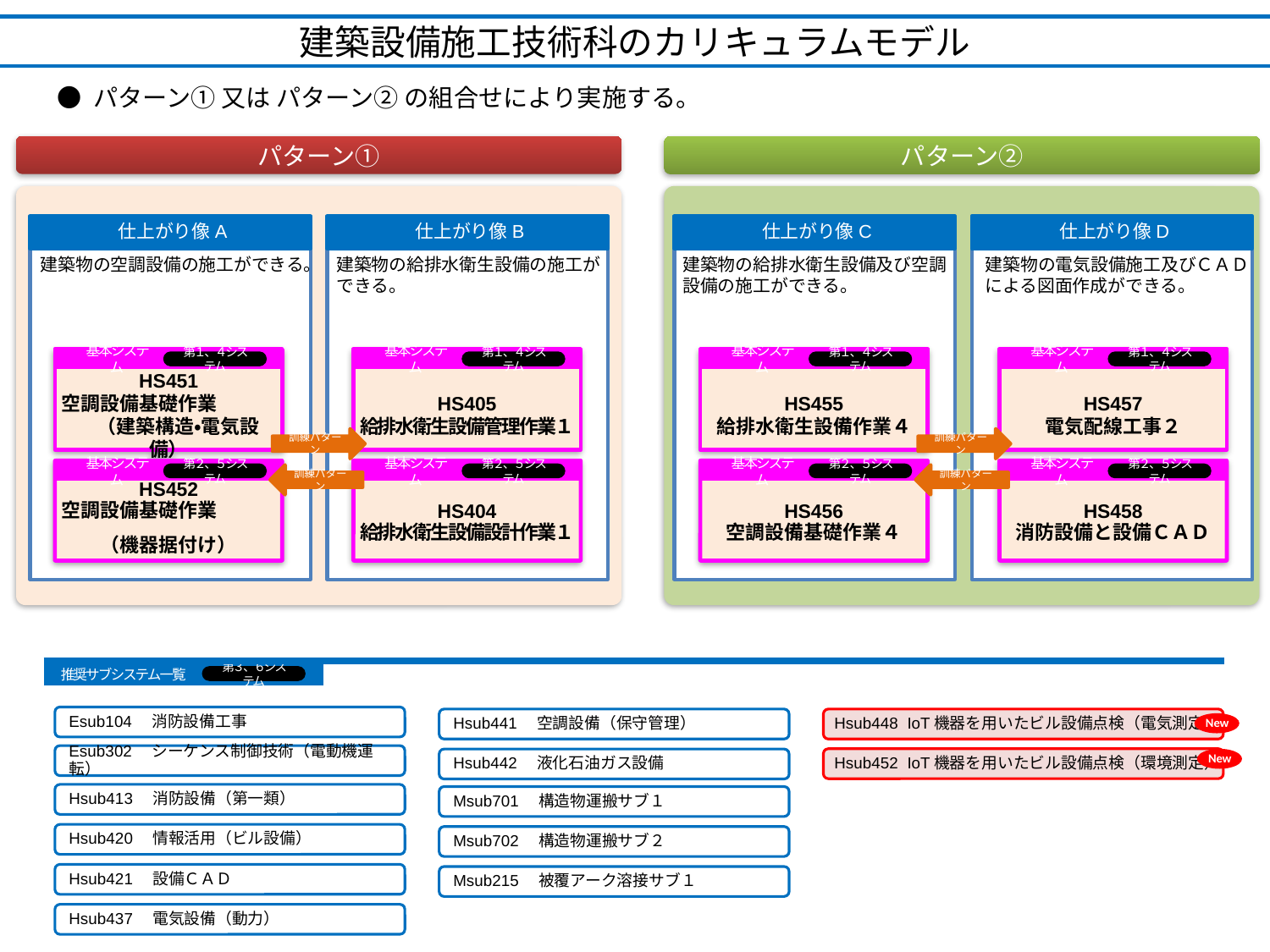

建築設備施工技術科のカリキュラムモデル
● パターン① 又は パターン② の組合せにより実施する。
パターン①
パターン②

仕上がり像A

建築物の空調設備の施工ができる。
仕上がり像B

建築物の給排水衛生設備の施工ができる。
仕上がり像C

建築物の給排水衛生設備及び空調設備の施工ができる。
仕上がり像D

建築物の電気設備施工及びＣＡＤによる図面作成ができる。

基本システム

HS451
空調設備基礎作業　　　　（建築構造・電気設備）

HS452
空調設備基礎作業
（機器据付け）
第１、４システム

基本システム
第２、５システム

基本システム

HS405
給排水衛生設備管理作業１

HS404
給排水衛生設備設計作業１
第１、４システム

基本システム
第２、５システム

基本システム

HS455
給排水衛生設備作業４

HS456
空調設備基礎作業４
第１、４システム

基本システム
第２、５システム

基本システム

HS457
電気配線工事２

HS458
消防設備と設備ＣＡＤ
第１、４システム

基本システム
第２、５システム
訓練パターン
訓練パターン
訓練パターン
訓練パターン

推奨サブシステム一覧
第３、６システム
Esub104　消防設備工事
Hsub441　空調設備（保守管理）
 Hsub448  IoT機器を用いたビル設備点検（電気測定）
New

New

Esub302　シーケンス制御技術（電動機運転）
 Hsub452  IoT機器を用いたビル設備点検（環境測定）
Hsub442　液化石油ガス設備
Hsub413　消防設備（第一類）
Msub701　構造物運搬サブ１
Hsub420　情報活用（ビル設備）
Msub702　構造物運搬サブ２
Hsub421　設備ＣＡＤ
Msub215　被覆アーク溶接サブ１
Hsub437　電気設備（動力）